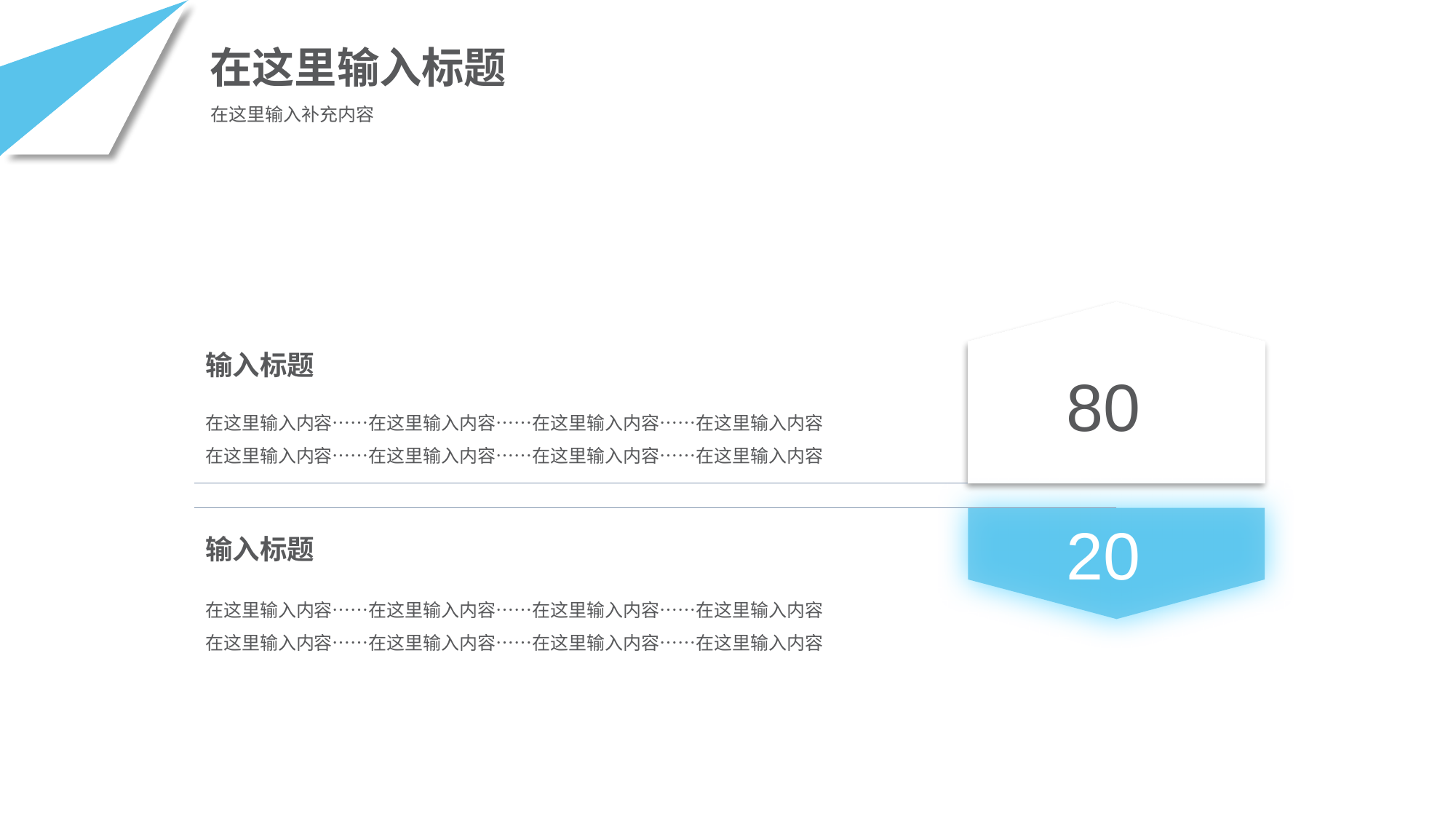

在这里输入标题
在这里输入补充内容

输入标题
80
在这里输入内容……在这里输入内容……在这里输入内容……在这里输入内容
在这里输入内容……在这里输入内容……在这里输入内容……在这里输入内容
20

输入标题
在这里输入内容……在这里输入内容……在这里输入内容……在这里输入内容
在这里输入内容……在这里输入内容……在这里输入内容……在这里输入内容